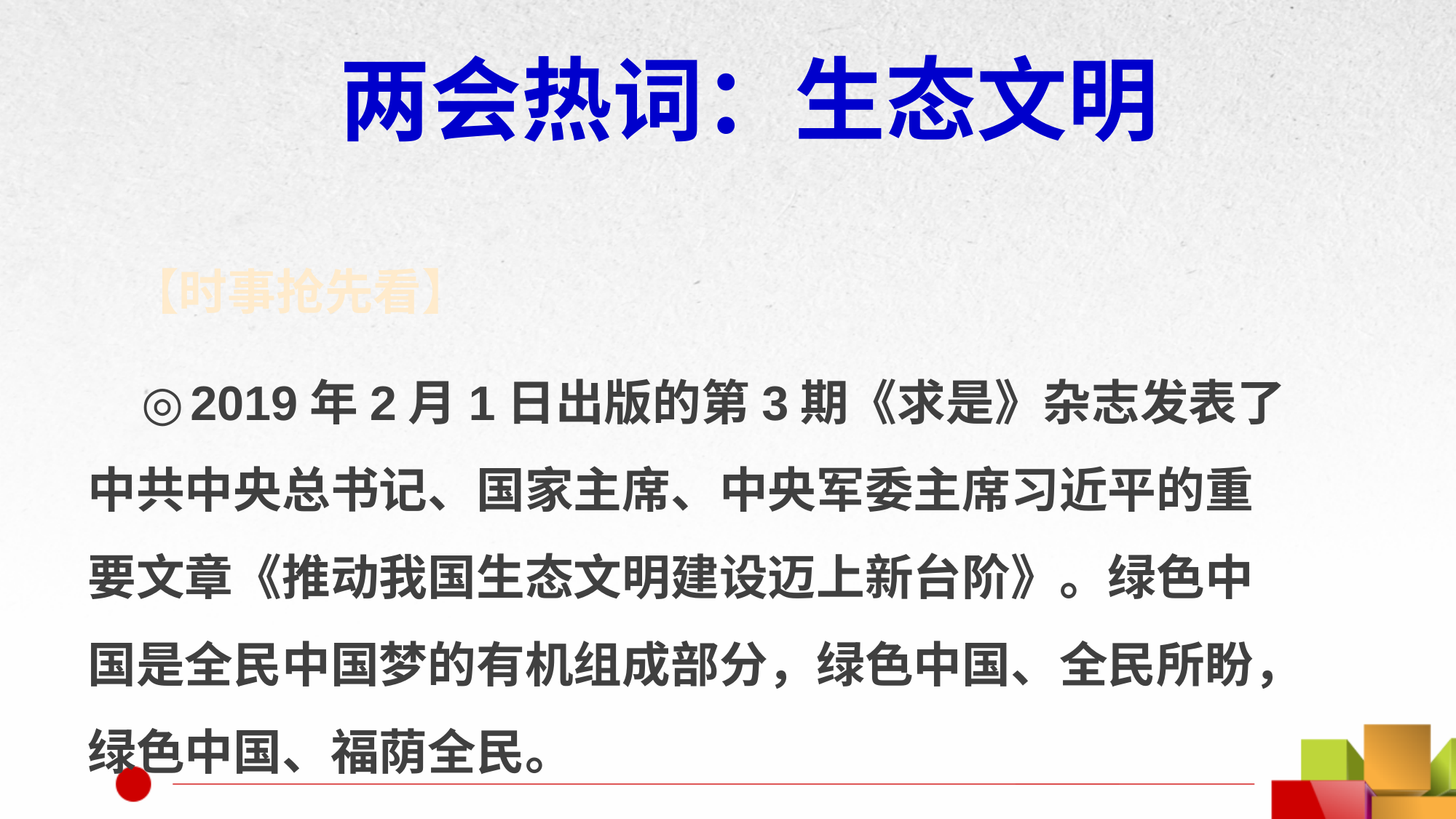

两会热词：生态文明
 【时事抢先看】
    ◎2019年2月1日出版的第3期《求是》杂志发表了中共中央总书记、国家主席、中央军委主席习近平的重要文章《推动我国生态文明建设迈上新台阶》。绿色中国是全民中国梦的有机组成部分，绿色中国、全民所盼，绿色中国、福荫全民。